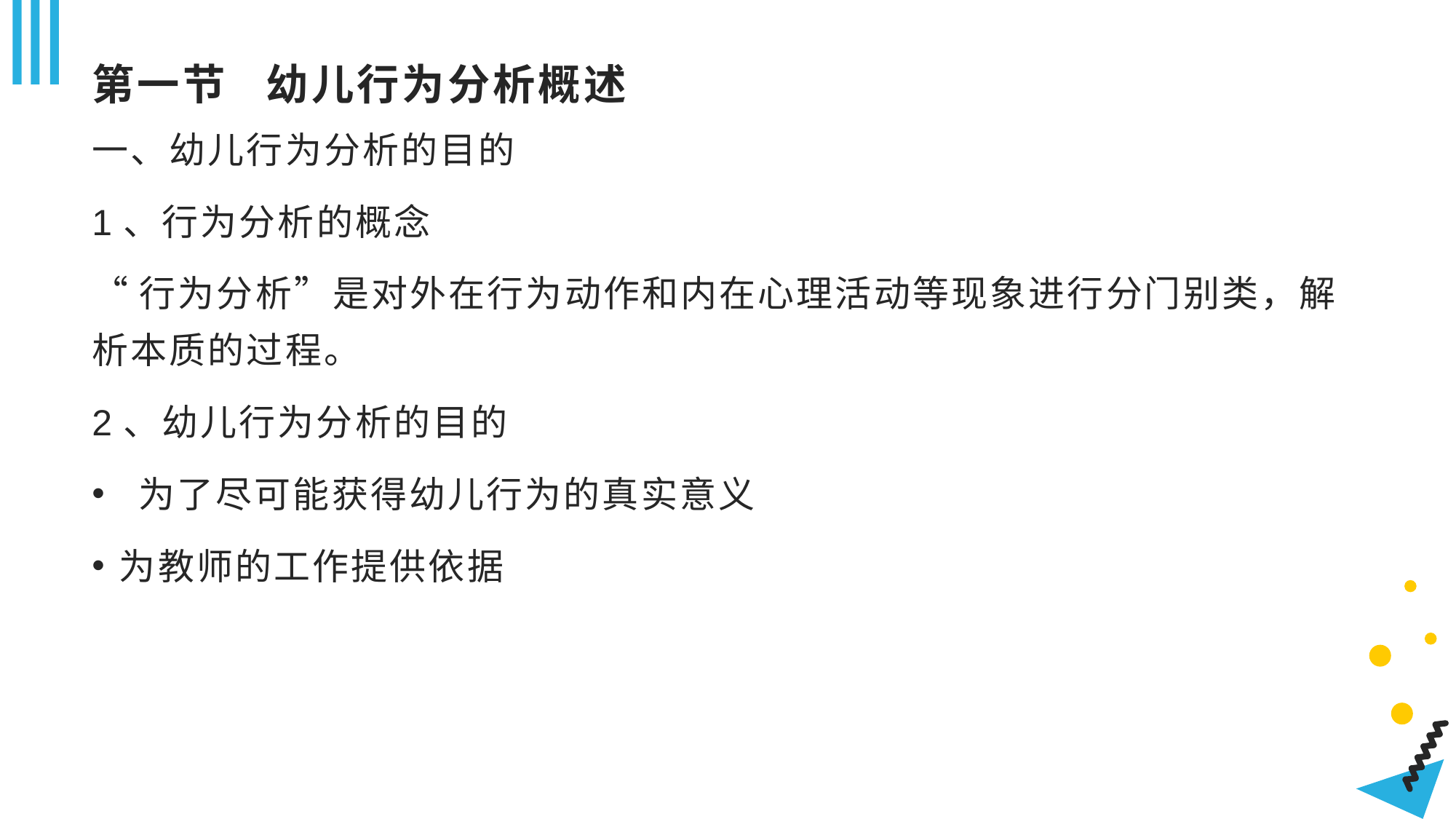

# 第一节   幼儿行为分析概述
一、幼儿行为分析的目的
1、行为分析的概念
“行为分析”是对外在行为动作和内在心理活动等现象进行分门别类，解析本质的过程。
2、幼儿行为分析的目的
 为了尽可能获得幼儿行为的真实意义
为教师的工作提供依据